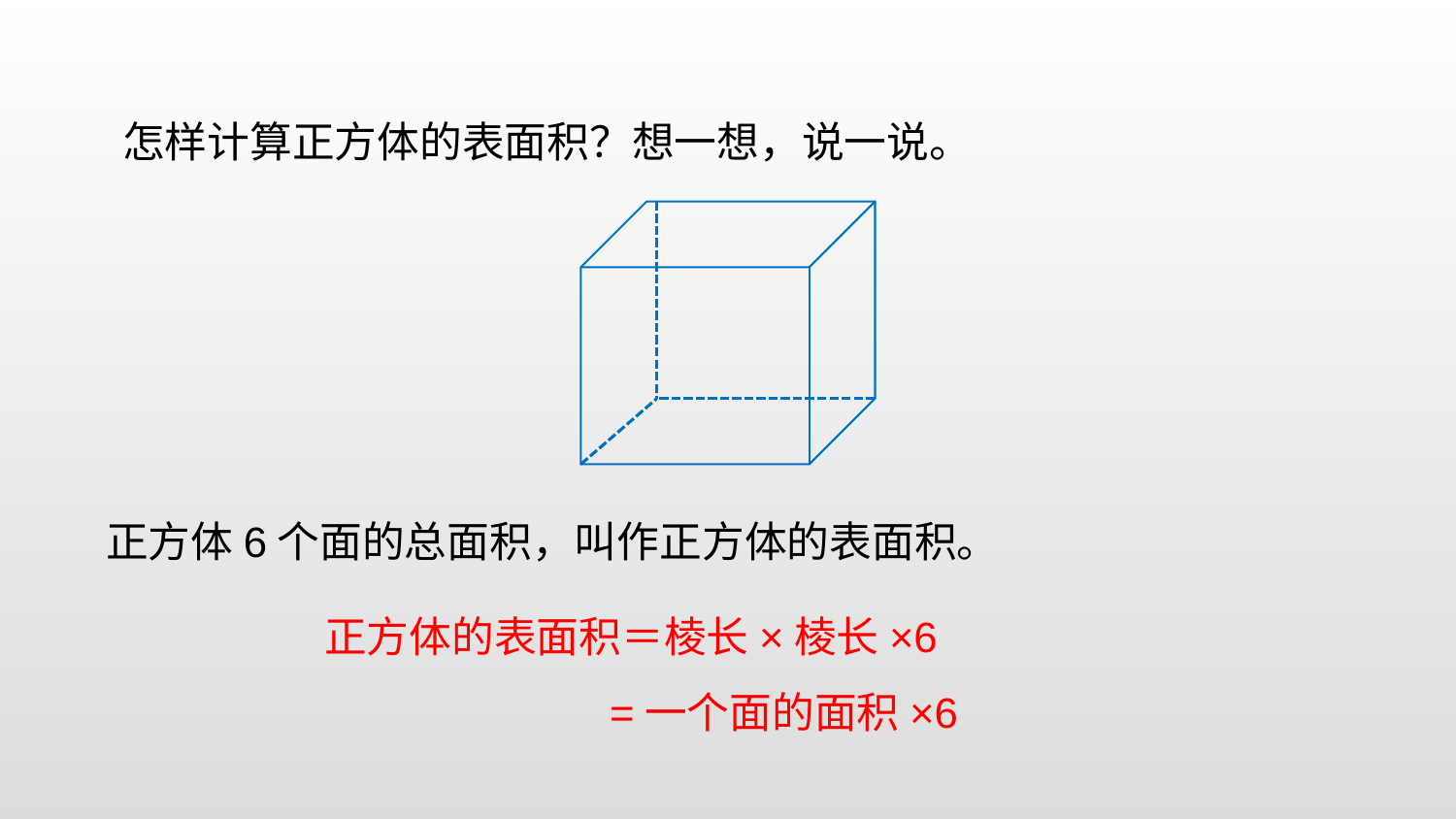

怎样计算正方体的表面积？想一想，说一说。

正方体6个面的总面积，叫作正方体的表面积。
正方体的表面积＝棱长×棱长×6
                        =一个面的面积×6